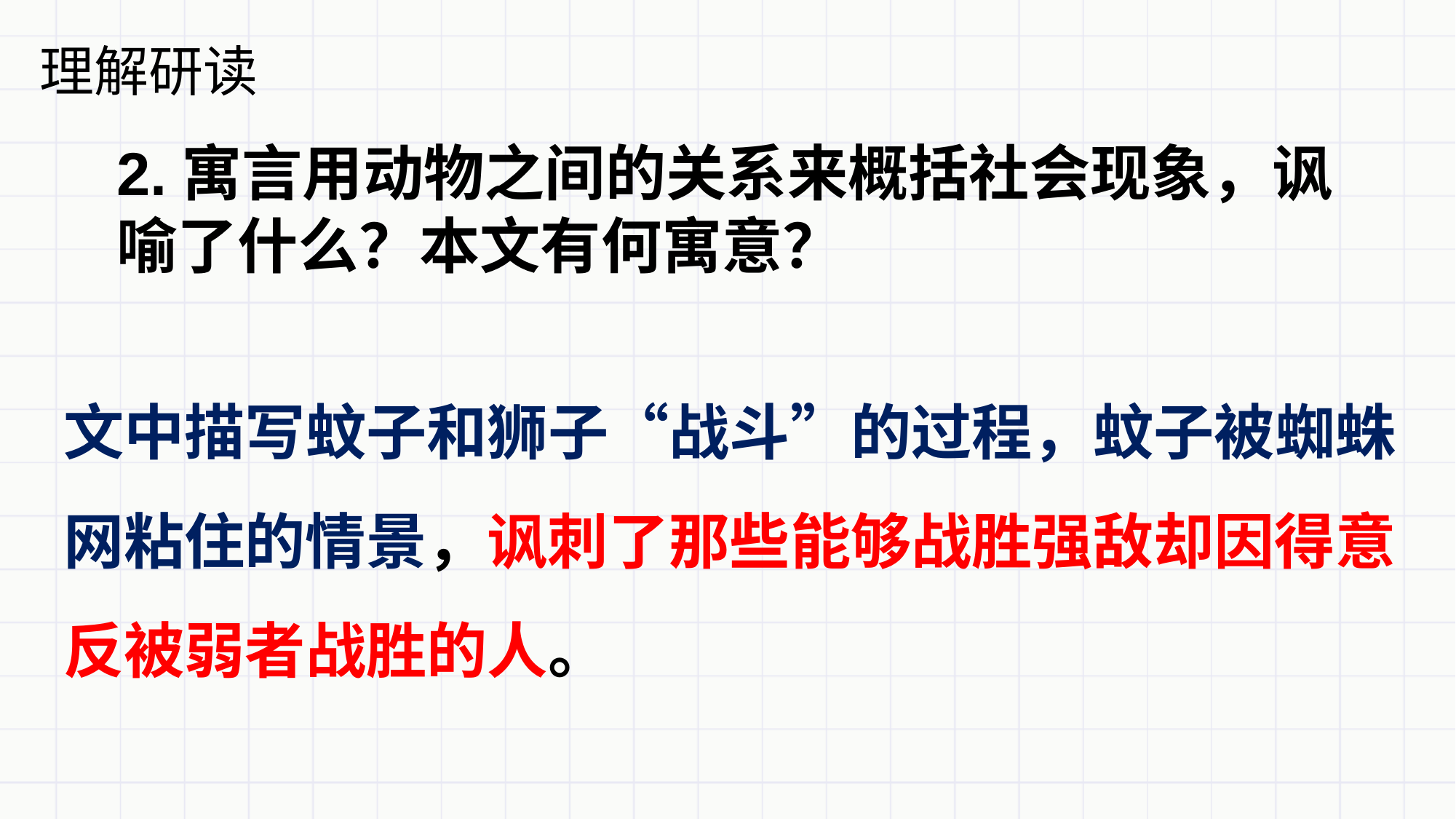

理解研读
2.寓言用动物之间的关系来概括社会现象，讽喻了什么？本文有何寓意？
文中描写蚊子和狮子“战斗”的过程，蚊子被蜘蛛网粘住的情景，讽刺了那些能够战胜强敌却因得意反被弱者战胜的人。